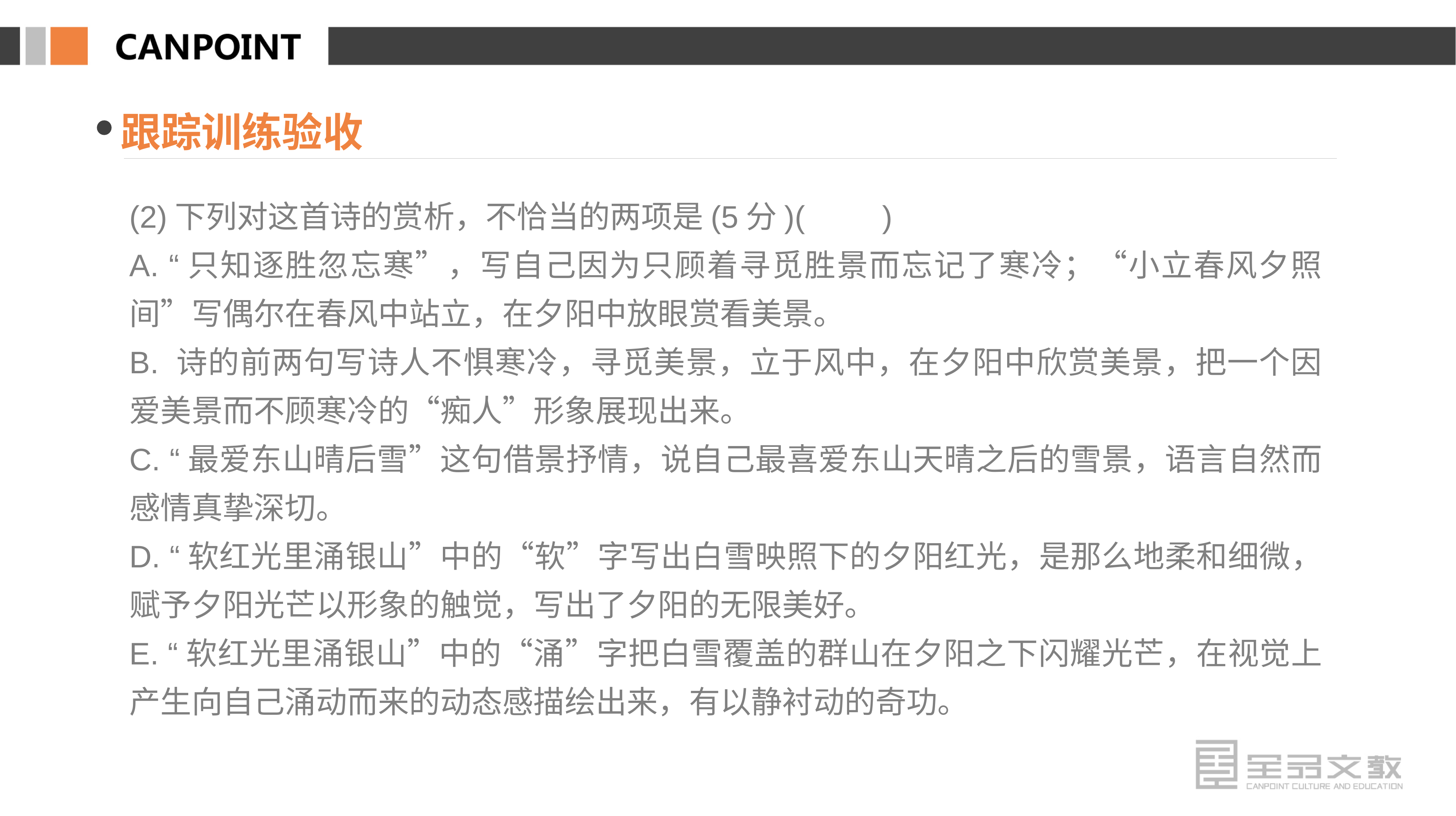

跟踪训练验收

(2)下列对这首诗的赏析，不恰当的两项是(5分)(　　)
A. “只知逐胜忽忘寒”，写自己因为只顾着寻觅胜景而忘记了寒冷；“小立春风夕照间”写偶尔在春风中站立，在夕阳中放眼赏看美景。
B. 诗的前两句写诗人不惧寒冷，寻觅美景，立于风中，在夕阳中欣赏美景，把一个因爱美景而不顾寒冷的“痴人”形象展现出来。
C. “最爱东山晴后雪”这句借景抒情，说自己最喜爱东山天晴之后的雪景，语言自然而感情真挚深切。
D. “软红光里涌银山”中的“软”字写出白雪映照下的夕阳红光，是那么地柔和细微，赋予夕阳光芒以形象的触觉，写出了夕阳的无限美好。
E. “软红光里涌银山”中的“涌”字把白雪覆盖的群山在夕阳之下闪耀光芒，在视觉上产生向自己涌动而来的动态感描绘出来，有以静衬动的奇功。